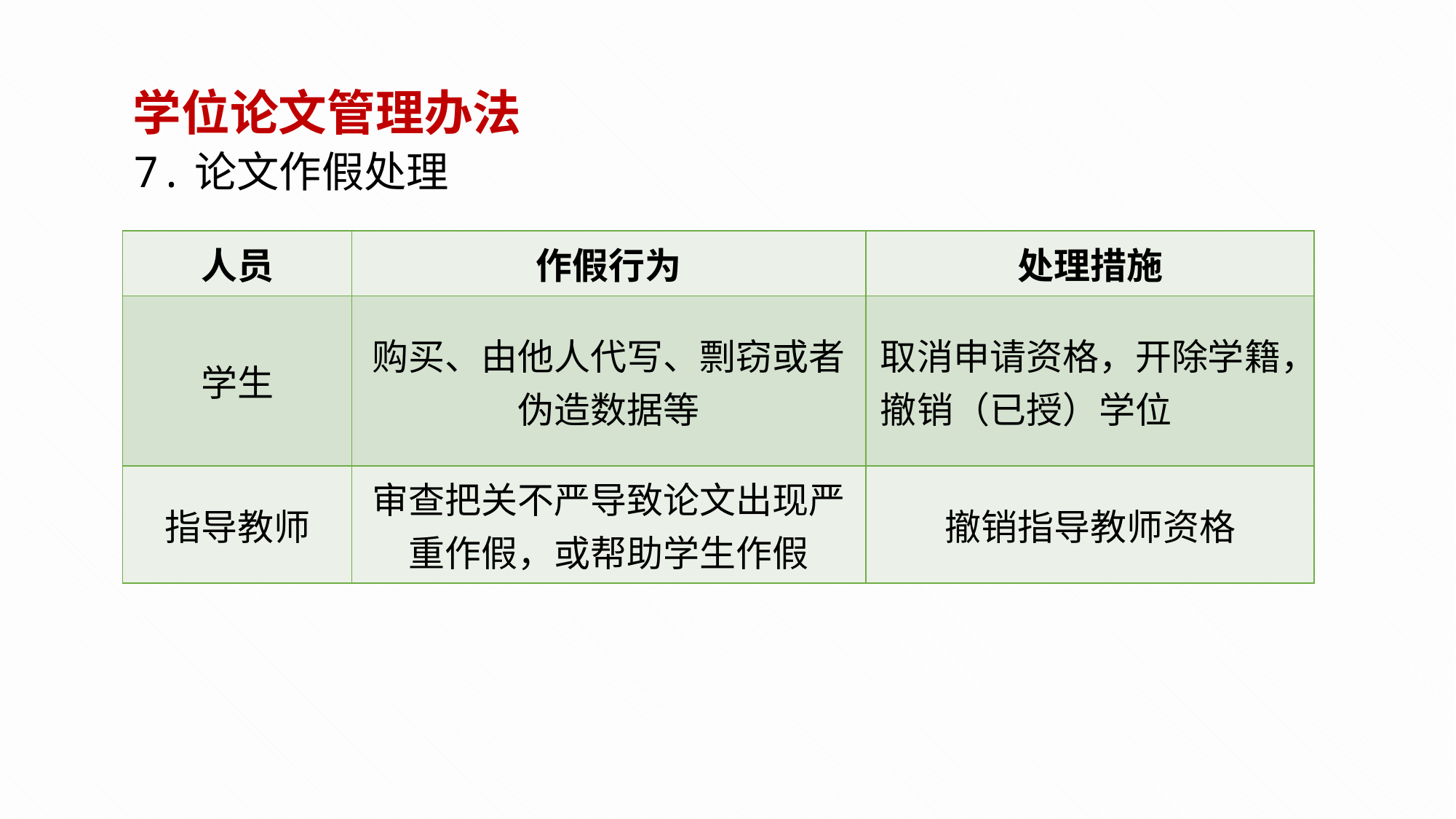

学位论文管理办法
7.论文作假处理

| 人员 | 作假行为 | 处理措施 |
| --- | --- | --- |
| 学生 | 购买、由他人代写、剽窃或者伪造数据等 | 取消申请资格，开除学籍，撤销（已授）学位 |
| 指导教师 | 审查把关不严导致论文出现严重作假，或帮助学生作假 | 撤销指导教师资格 |